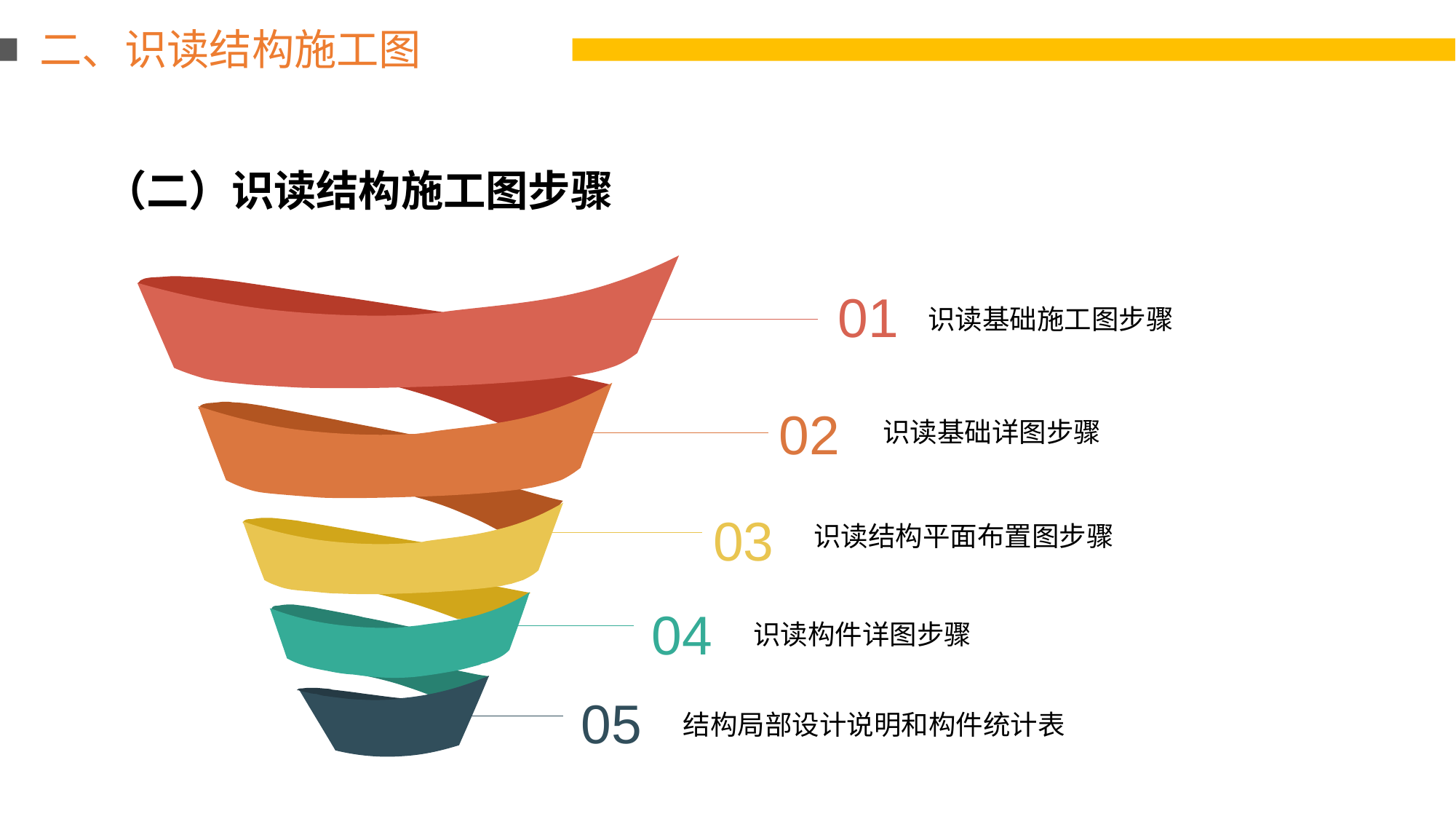

二、识读结构施工图
（二）识读结构施工图步骤

01
识读基础施工图步骤

02

识读基础详图步骤

03

识读结构平面布置图步骤

04

识读构件详图步骤

05

结构局部设计说明和构件统计表